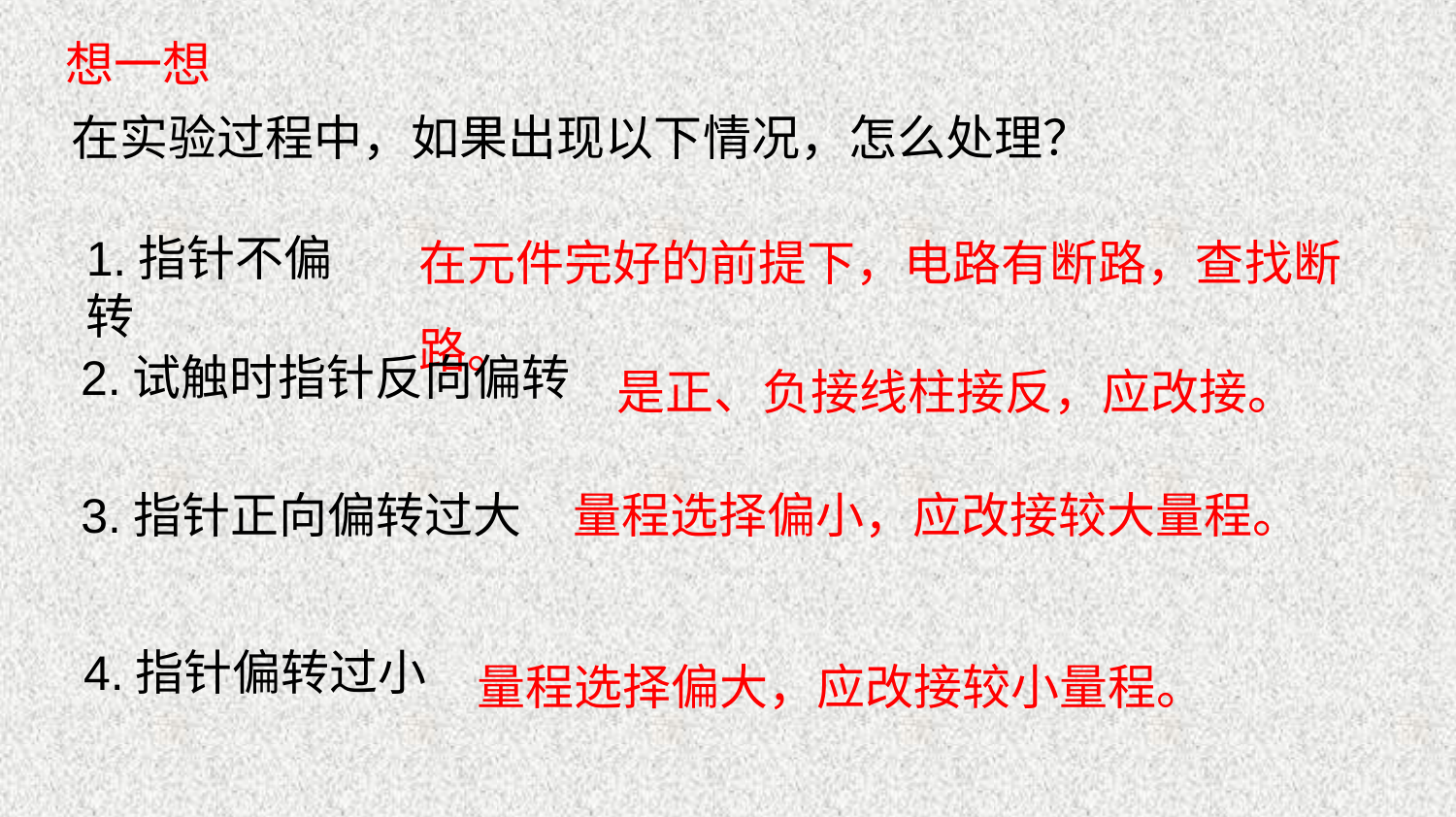

想一想
在实验过程中，如果出现以下情况，怎么处理？
在元件完好的前提下，电路有断路，查找断路。
1.指针不偏转
是正、负接线柱接反，应改接。
2.试触时指针反向偏转
量程选择偏小，应改接较大量程。
3.指针正向偏转过大
量程选择偏大，应改接较小量程。
4.指针偏转过小